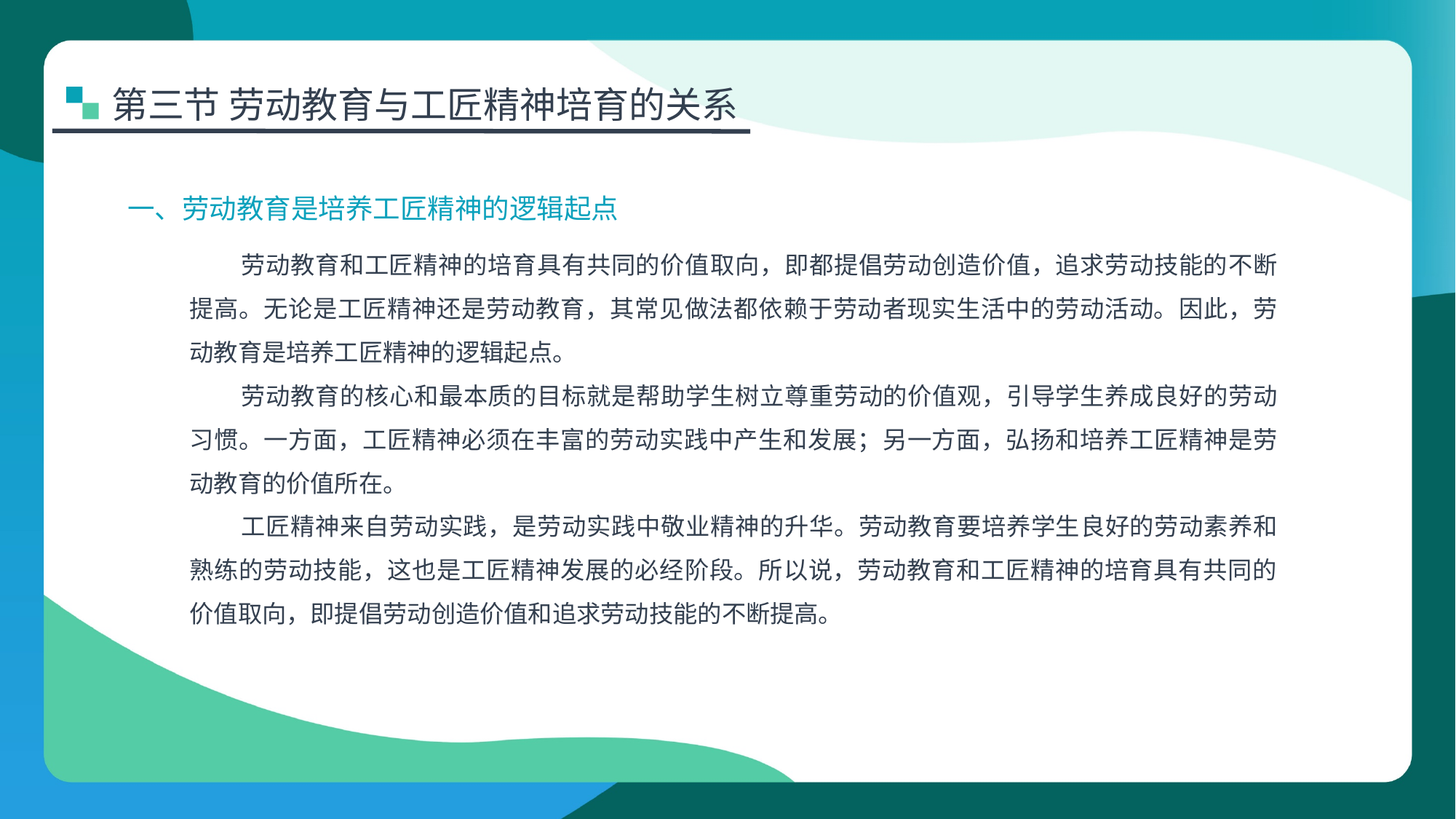

第三节 劳动教育与工匠精神培育的关系

一、劳动教育是培养工匠精神的逻辑起点
劳动教育和工匠精神的培育具有共同的价值取向，即都提倡劳动创造价值，追求劳动技能的不断提高。无论是工匠精神还是劳动教育，其常见做法都依赖于劳动者现实生活中的劳动活动。因此，劳动教育是培养工匠精神的逻辑起点。
劳动教育的核心和最本质的目标就是帮助学生树立尊重劳动的价值观，引导学生养成良好的劳动习惯。一方面，工匠精神必须在丰富的劳动实践中产生和发展；另一方面，弘扬和培养工匠精神是劳动教育的价值所在。
工匠精神来自劳动实践，是劳动实践中敬业精神的升华。劳动教育要培养学生良好的劳动素养和熟练的劳动技能，这也是工匠精神发展的必经阶段。所以说，劳动教育和工匠精神的培育具有共同的价值取向，即提倡劳动创造价值和追求劳动技能的不断提高。